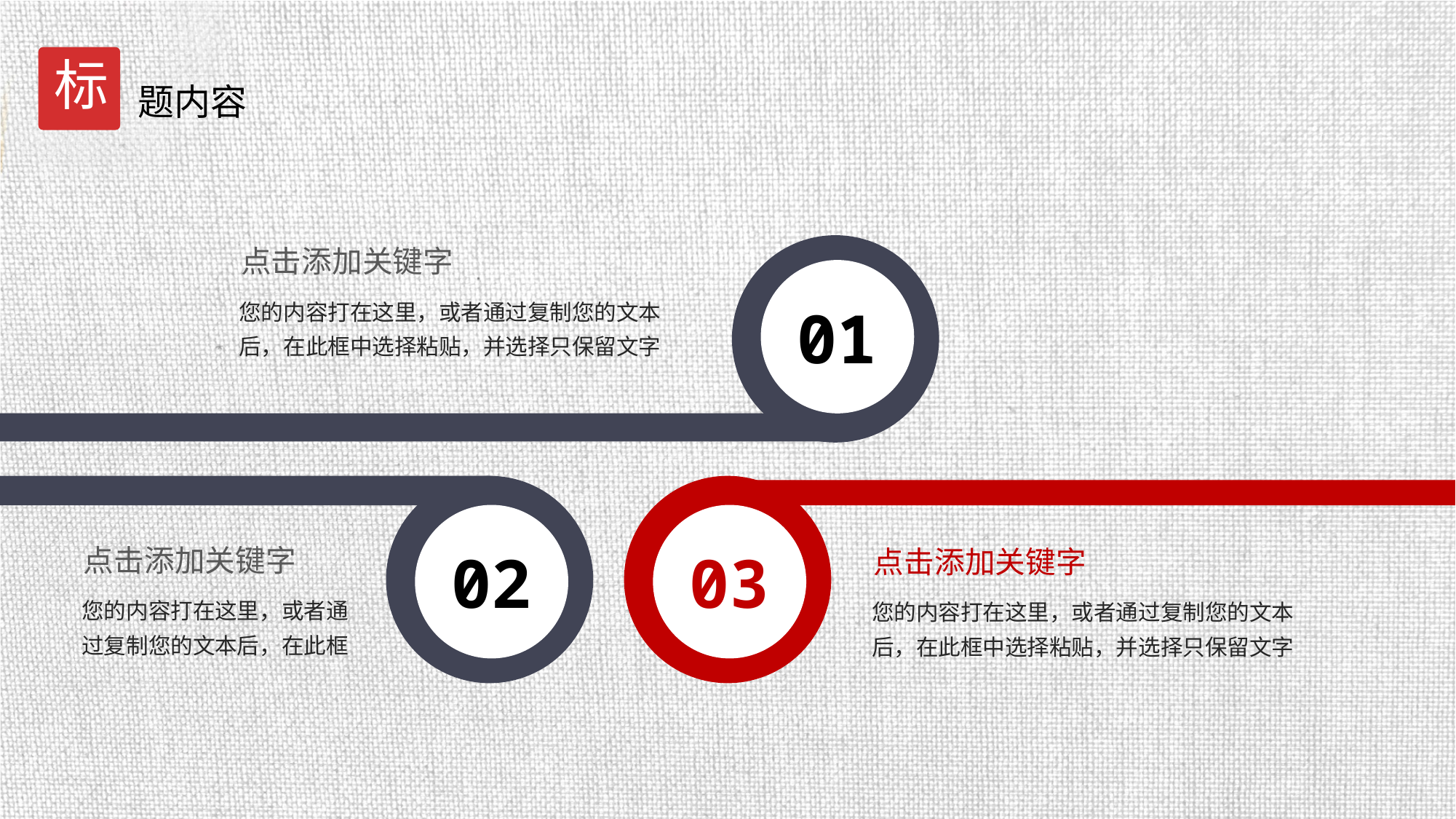

标

题内容

01
点击添加关键字
您的内容打在这里，或者通过复制您的文本后，在此框中选择粘贴，并选择只保留文字

02

03

点击添加关键字
点击添加关键字
您的内容打在这里，或者通过复制您的文本后，在此框
您的内容打在这里，或者通过复制您的文本后，在此框中选择粘贴，并选择只保留文字